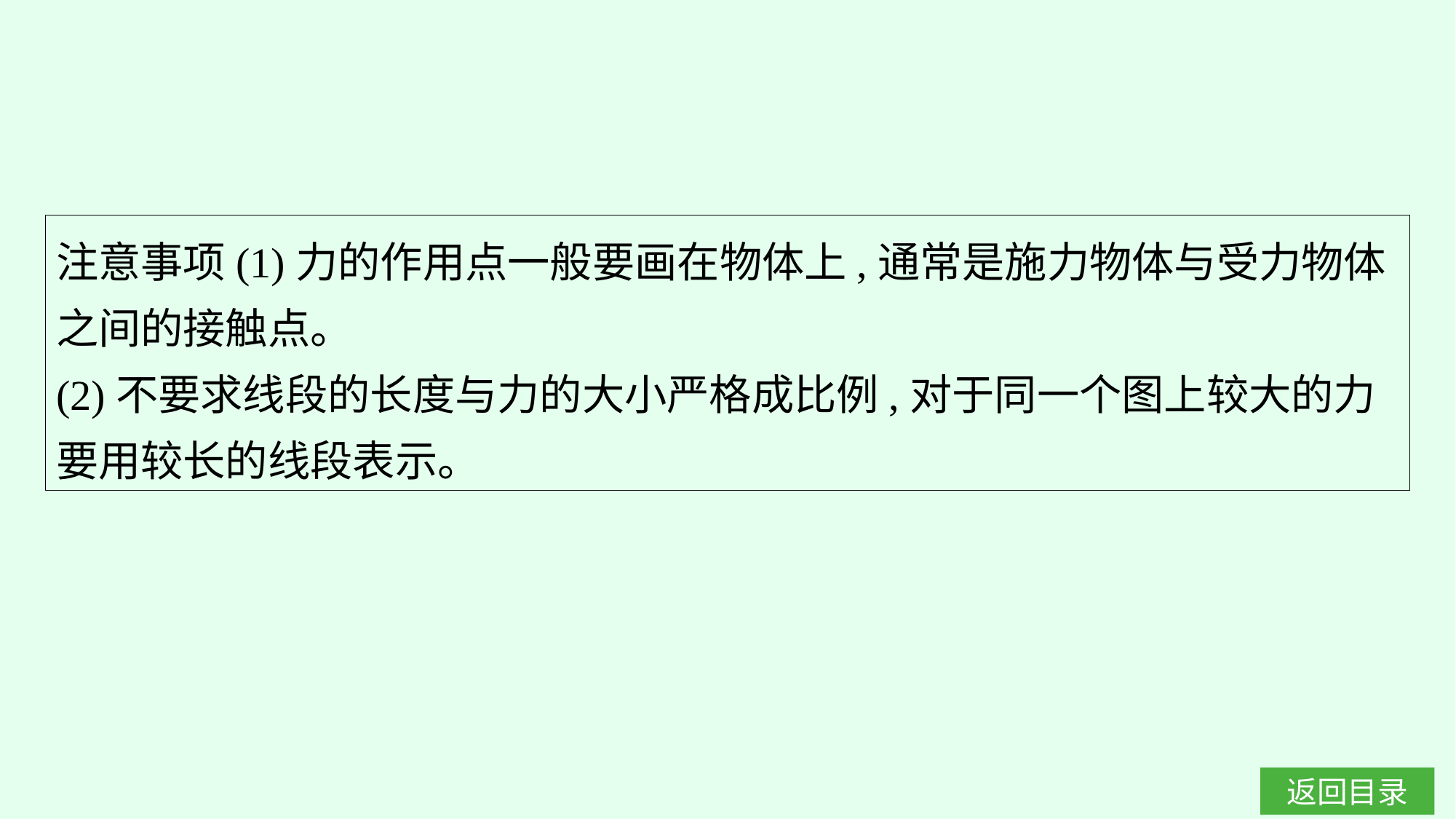

注意事项(1)力的作用点一般要画在物体上,通常是施力物体与受力物体之间的接触点。
(2)不要求线段的长度与力的大小严格成比例,对于同一个图上较大的力要用较长的线段表示。